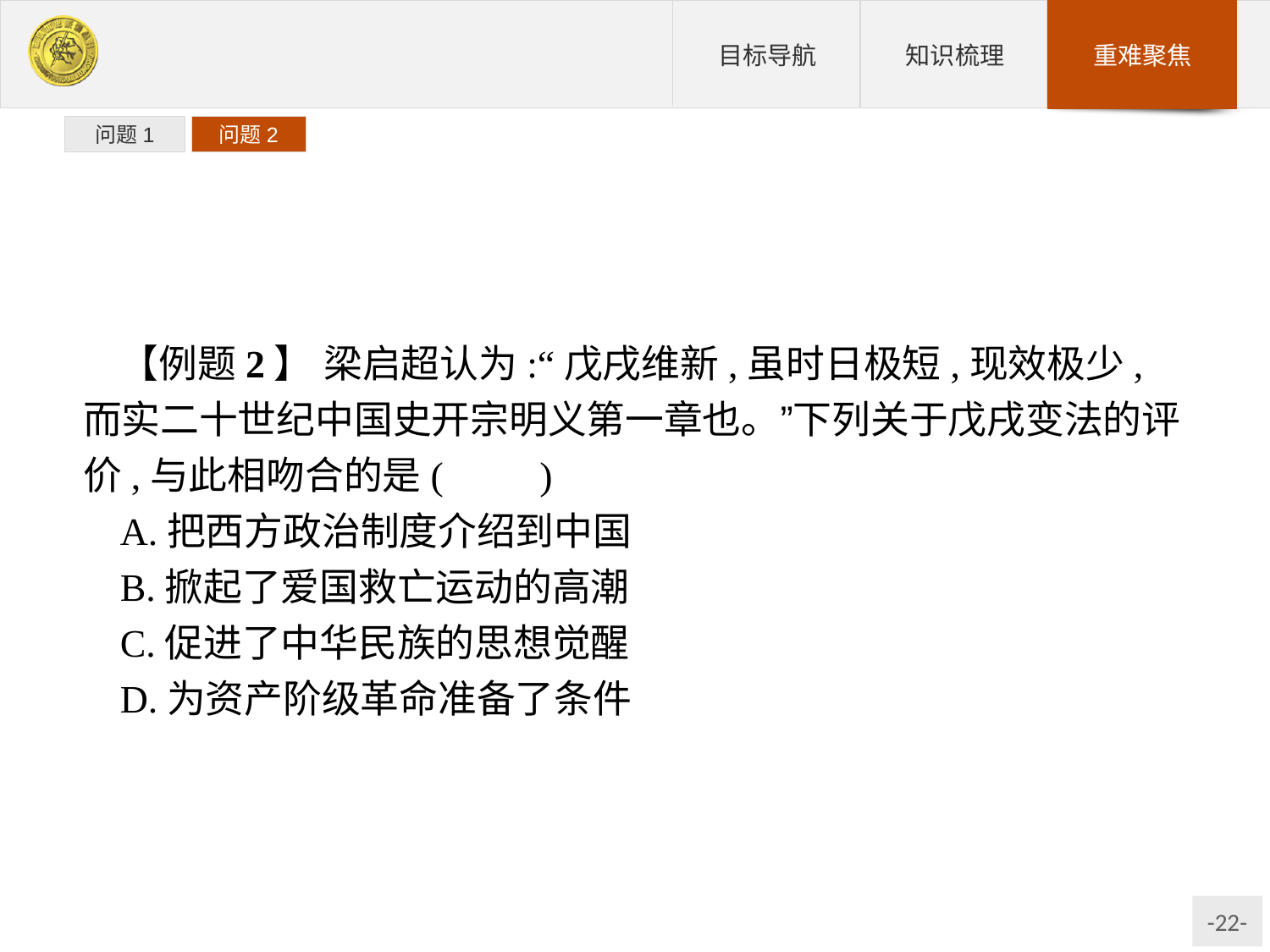

问题1
问题2
【例题2】 梁启超认为:“戊戌维新,虽时日极短,现效极少,而实二十世纪中国史开宗明义第一章也。”下列关于戊戌变法的评价,与此相吻合的是(　　)
A.把西方政治制度介绍到中国
B.掀起了爱国救亡运动的高潮
C.促进了中华民族的思想觉醒
D.为资产阶级革命准备了条件